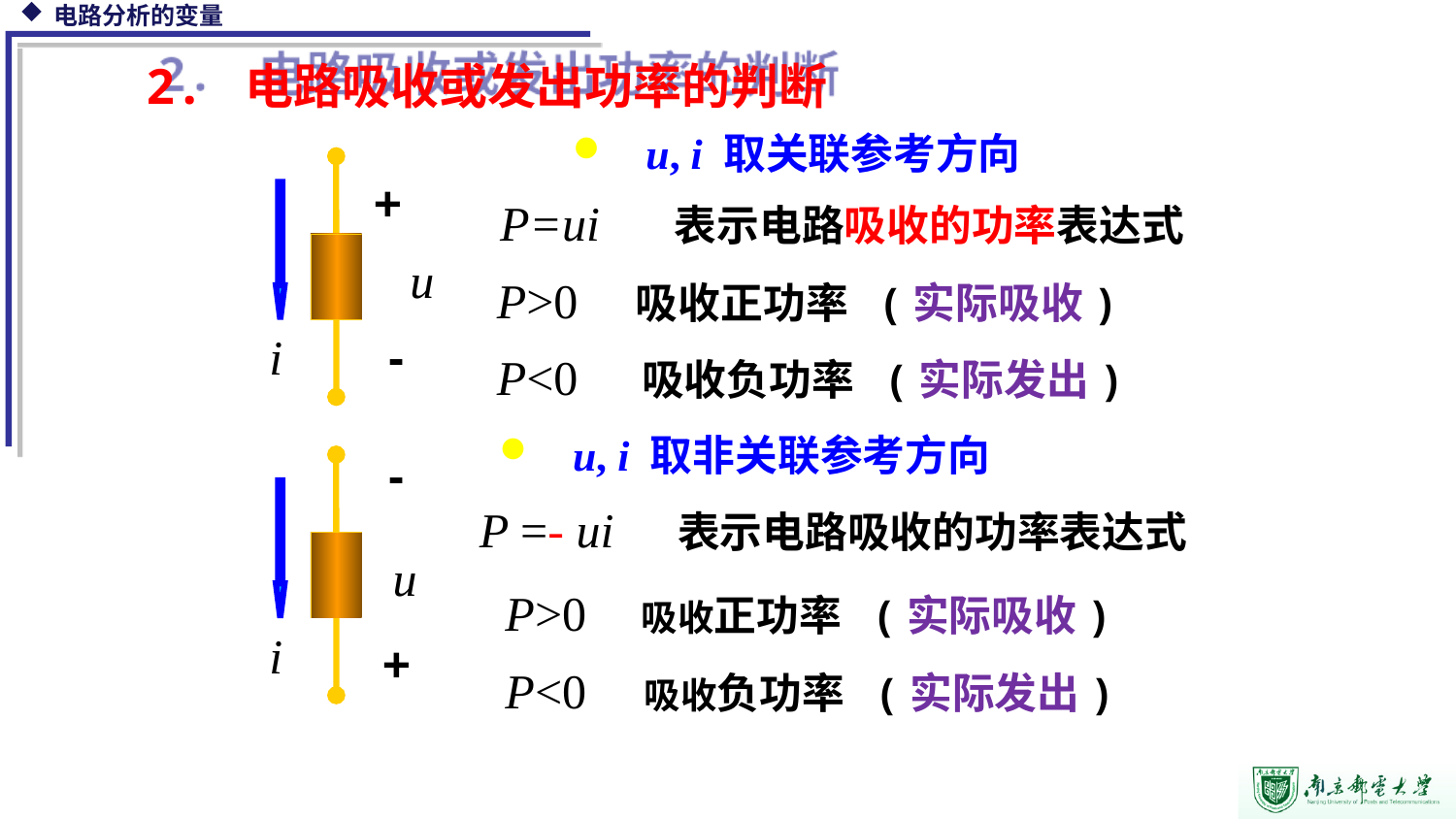

2. 电路吸收或发出功率的判断
    u, i 取关联参考方向

+

u
i
-
P=ui      表示电路吸收的功率表达式
P>0     吸收正功率  (实际吸收)
P<0     吸收负功率  (实际发出)
    u, i 取非关联参考方向
-

u
i
+
P =- ui     表示电路吸收的功率表达式
P>0     吸收正功率  (实际吸收)
P<0     吸收负功率  (实际发出)
20